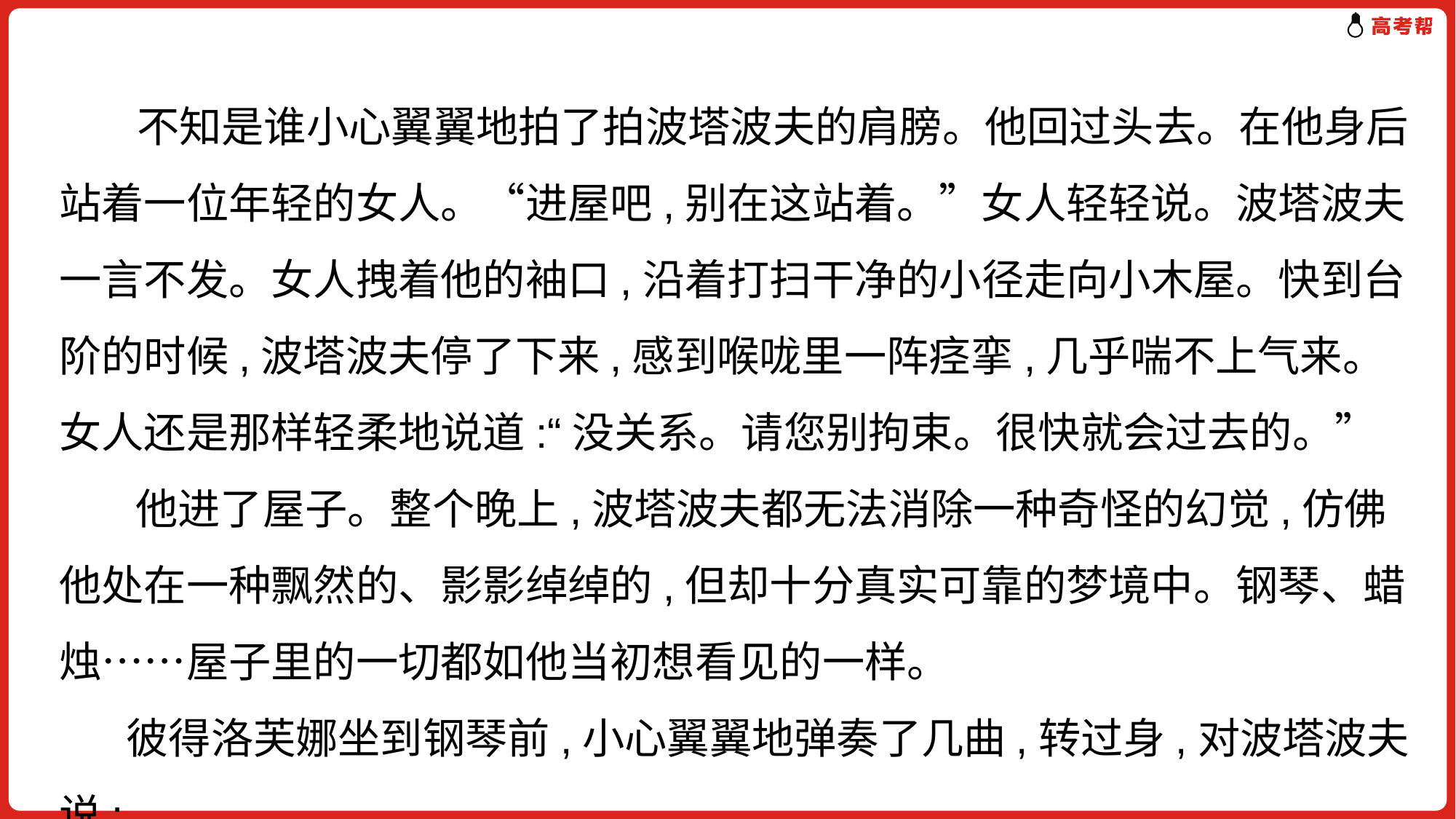

不知是谁小心翼翼地拍了拍波塔波夫的肩膀。他回过头去。在他身后站着一位年轻的女人。“进屋吧,别在这站着。”女人轻轻说。波塔波夫一言不发。女人拽着他的袖口,沿着打扫干净的小径走向小木屋。快到台阶的时候,波塔波夫停了下来,感到喉咙里一阵痉挛,几乎喘不上气来。女人还是那样轻柔地说道:“没关系。请您别拘束。很快就会过去的。”
       他进了屋子。整个晚上,波塔波夫都无法消除一种奇怪的幻觉,仿佛他处在一种飘然的、影影绰绰的,但却十分真实可靠的梦境中。钢琴、蜡烛……屋子里的一切都如他当初想看见的一样。
      彼得洛芙娜坐到钢琴前,小心翼翼地弹奏了几曲,转过身,对波塔波夫说: